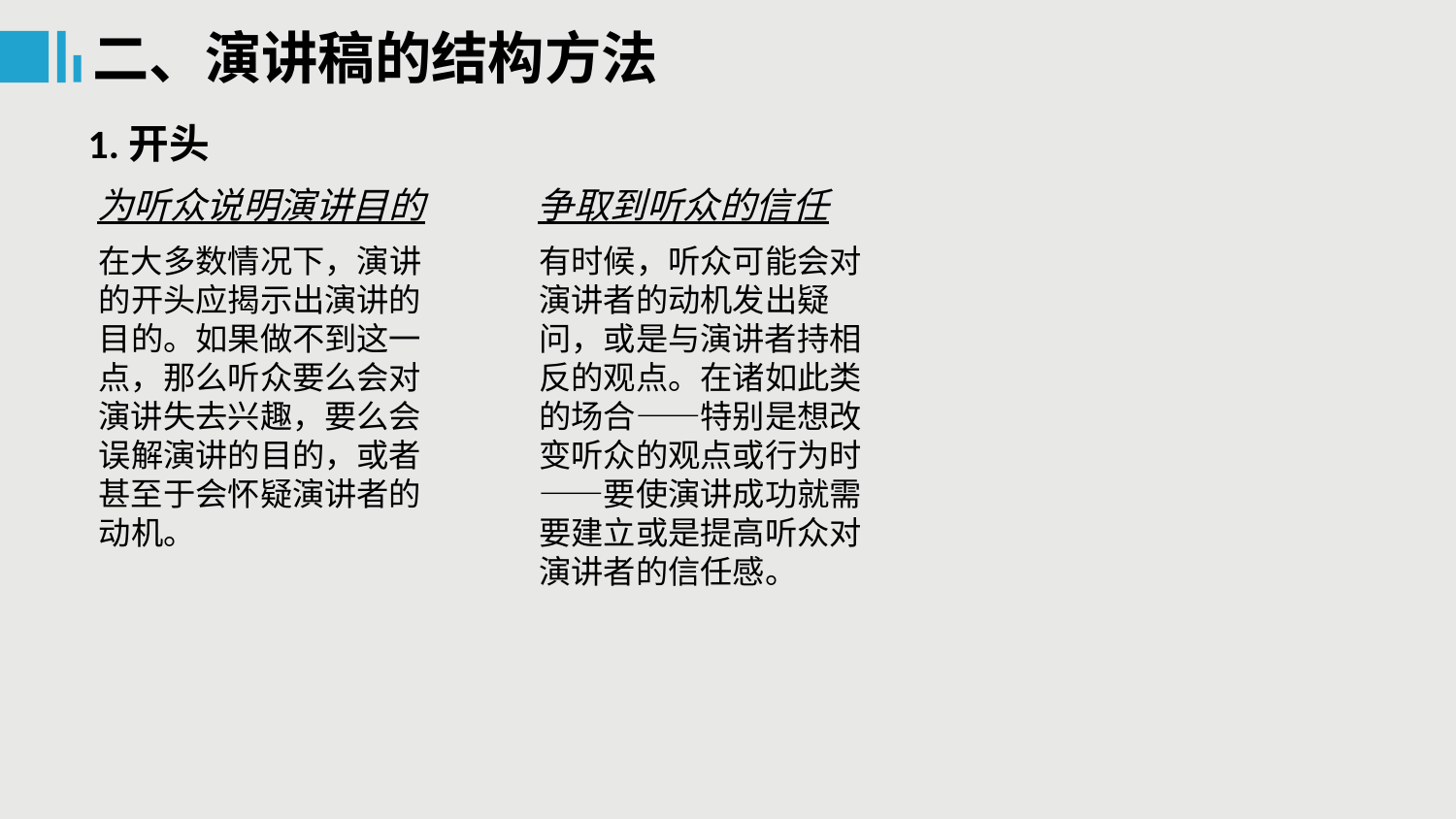

二、演讲稿的结构方法

1.开头
为听众说明演讲目的
争取到听众的信任
在大多数情况下，演讲的开头应揭示出演讲的目的。如果做不到这一点，那么听众要么会对演讲失去兴趣，要么会误解演讲的目的，或者甚至于会怀疑演讲者的动机。
有时候，听众可能会对演讲者的动机发出疑问，或是与演讲者持相反的观点。在诸如此类的场合——特别是想改变听众的观点或行为时——要使演讲成功就需要建立或是提高听众对演讲者的信任感。